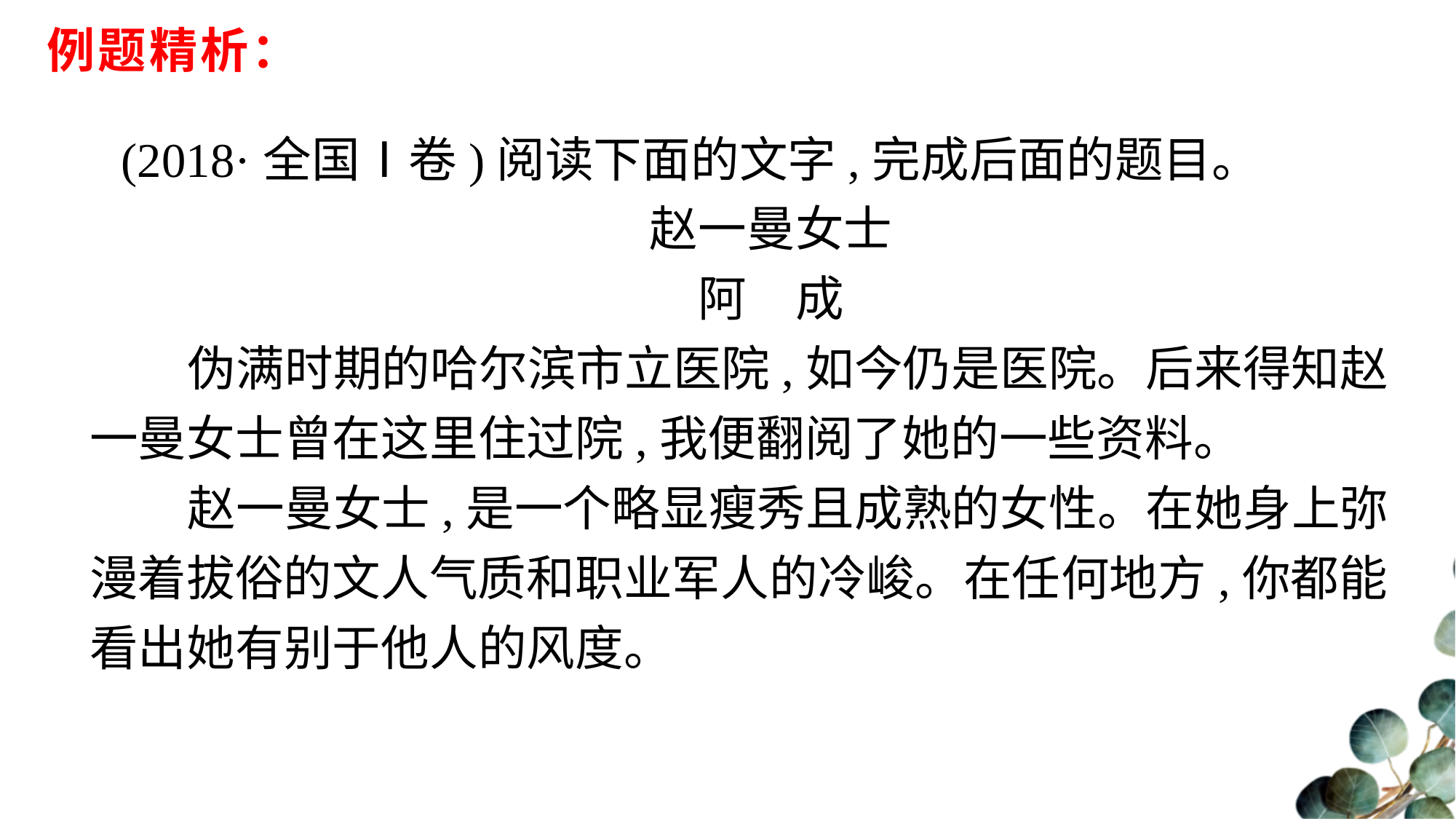

# 例题精析：
(2018·全国Ⅰ卷)阅读下面的文字,完成后面的题目。
赵一曼女士
阿　成
     伪满时期的哈尔滨市立医院,如今仍是医院。后来得知赵一曼女士曾在这里住过院,我便翻阅了她的一些资料。
     赵一曼女士,是一个略显瘦秀且成熟的女性。在她身上弥漫着拔俗的文人气质和职业军人的冷峻。在任何地方,你都能看出她有别于他人的风度。